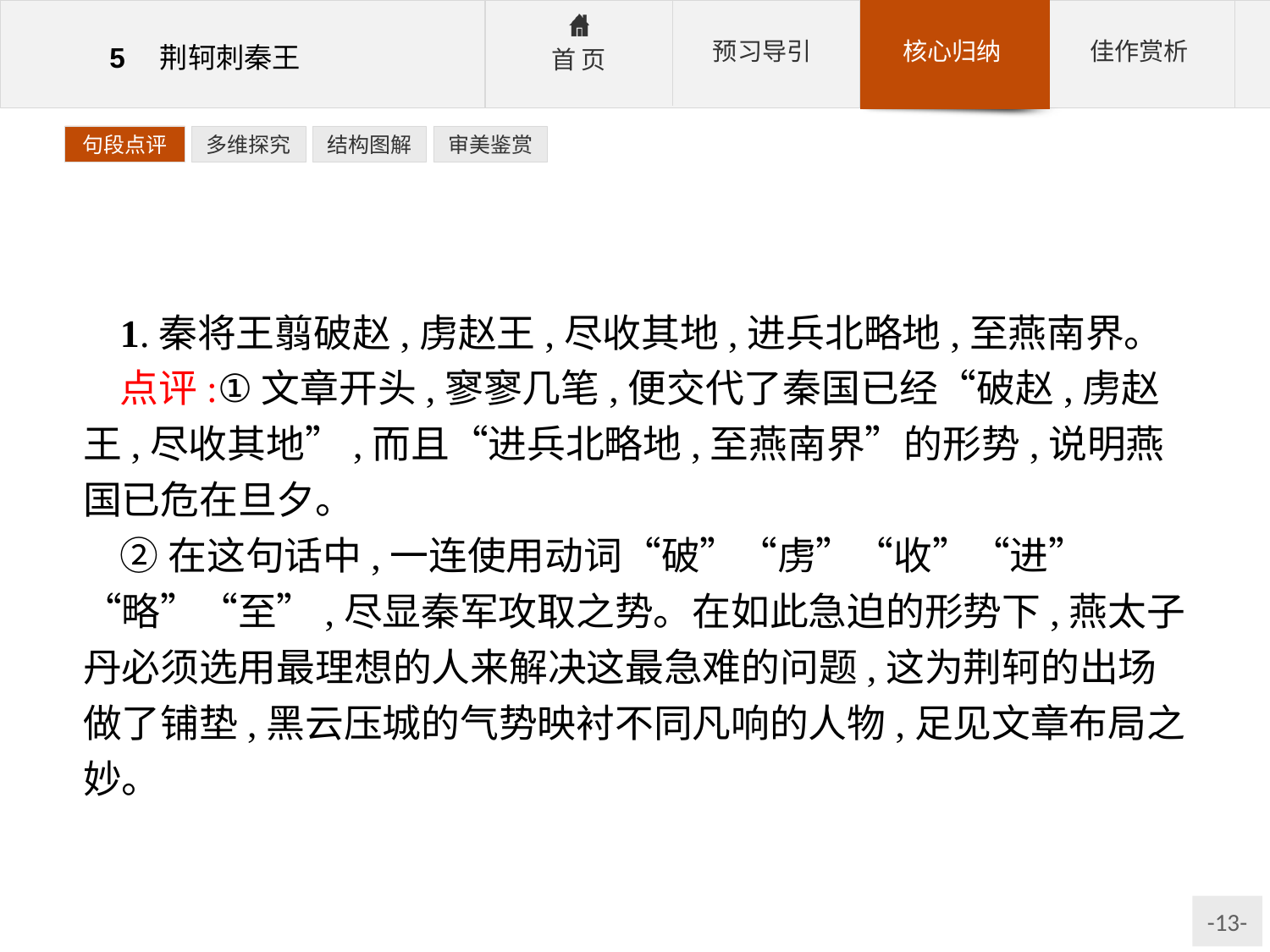

句段点评
多维探究
结构图解
审美鉴赏
1.秦将王翦破赵,虏赵王,尽收其地,进兵北略地,至燕南界。
点评:①文章开头,寥寥几笔,便交代了秦国已经“破赵,虏赵王,尽收其地”,而且“进兵北略地,至燕南界”的形势,说明燕国已危在旦夕。
②在这句话中,一连使用动词“破”“虏”“收”“进”“略”“至”,尽显秦军攻取之势。在如此急迫的形势下,燕太子丹必须选用最理想的人来解决这最急难的问题,这为荆轲的出场做了铺垫,黑云压城的气势映衬不同凡响的人物,足见文章布局之妙。